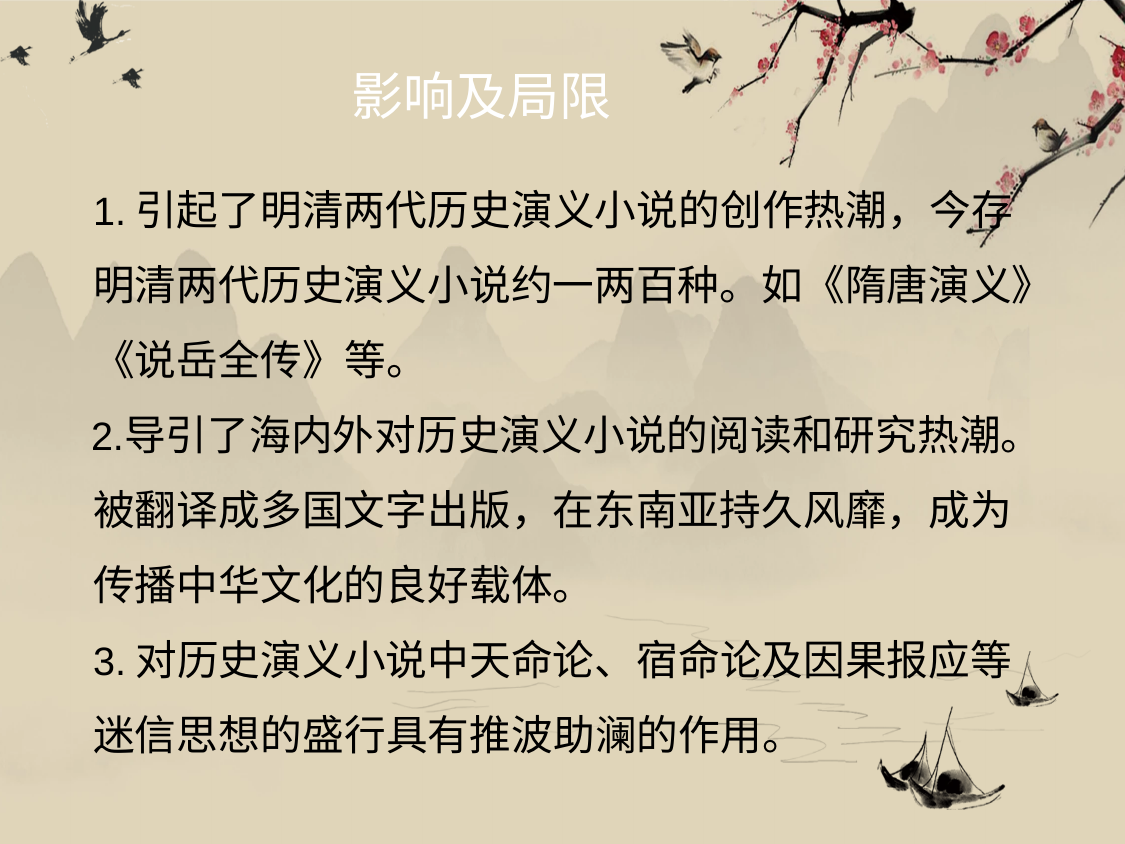

# 影响及局限
引起了明清两代历史演义小说的创作热潮，今存
明清两代历史演义小说约一两百种。如《隋唐演义》
《说岳全传》等。
导引了海内外对历史演义小说的阅读和研究热潮。 被翻译成多国文字出版，在东南亚持久风靡，成为 传播中华文化的良好载体。
对历史演义小说中天命论、宿命论及因果报应等
迷信思想的盛行具有推波助澜的作用。